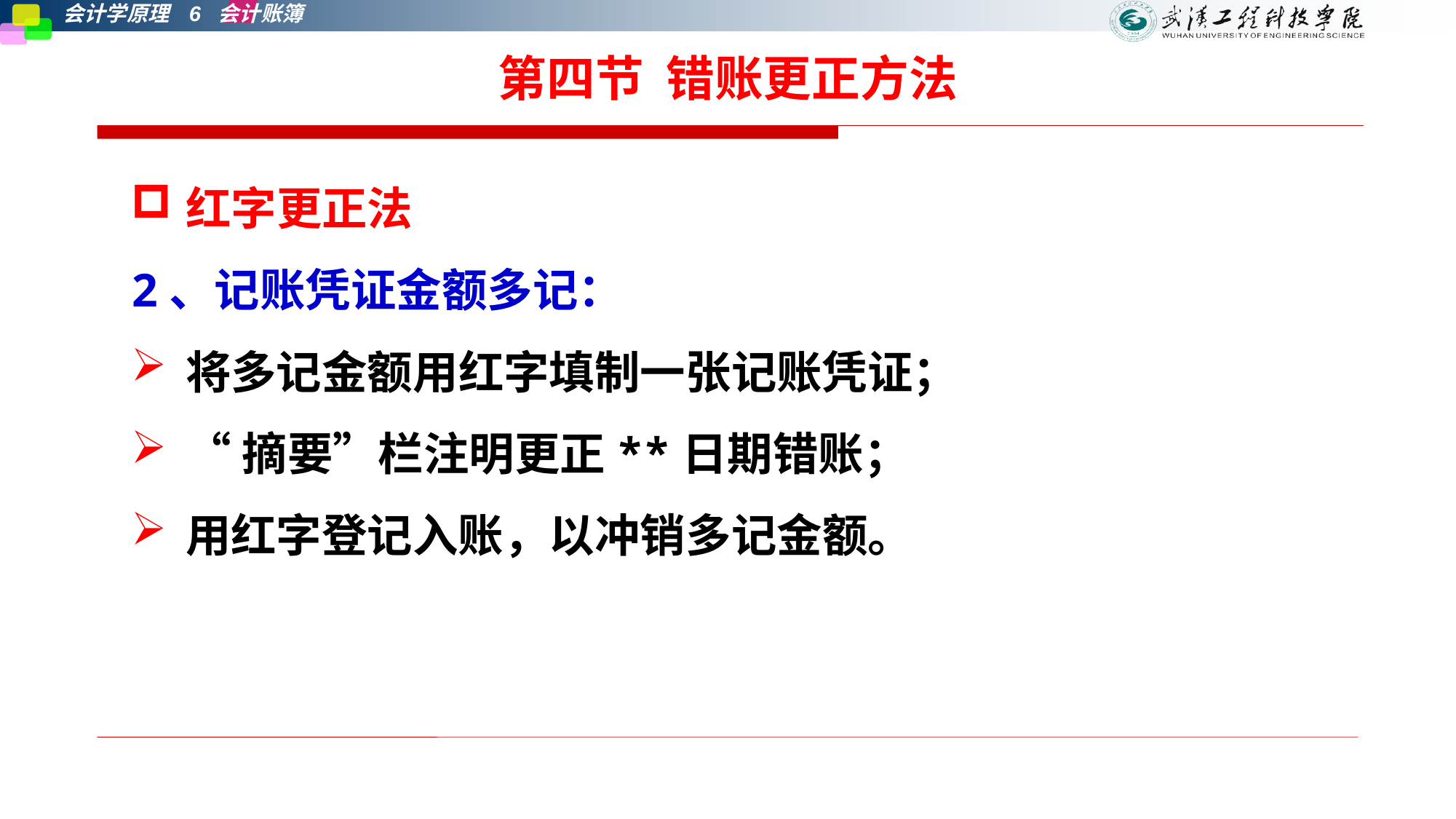

# 第四节  错账更正方法
红字更正法
2、记账凭证金额多记：
将多记金额用红字填制一张记账凭证；
“摘要”栏注明更正**日期错账；
用红字登记入账，以冲销多记金额。